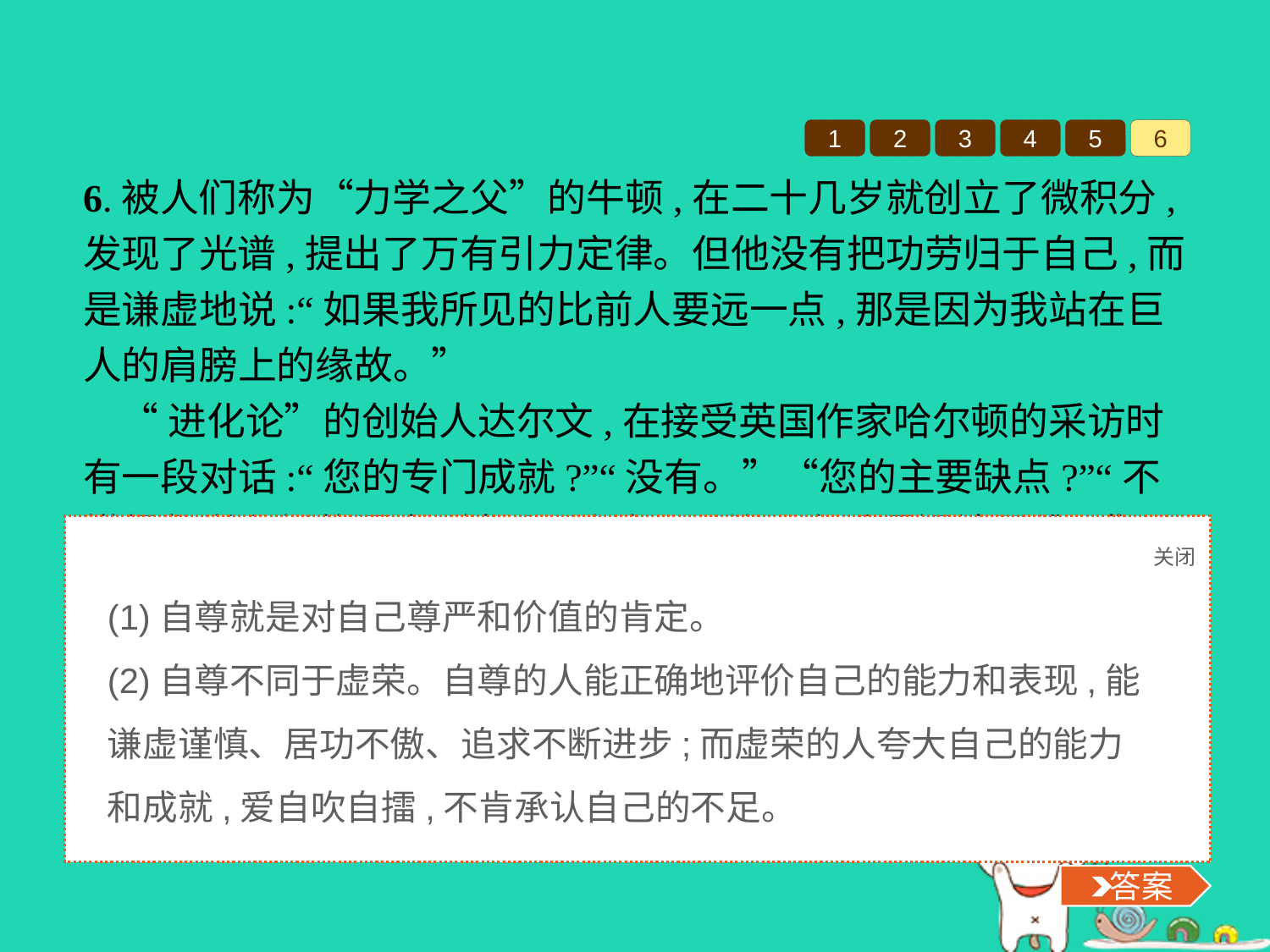

1
2
3
4
5
6
6.被人们称为“力学之父”的牛顿,在二十几岁就创立了微积分,发现了光谱,提出了万有引力定律。但他没有把功劳归于自己,而是谦虚地说:“如果我所见的比前人要远一点,那是因为我站在巨人的肩膀上的缘故。”
“进化论”的创始人达尔文,在接受英国作家哈尔顿的采访时有一段对话:“您的专门成就?”“没有。”“您的主要缺点?”“不懂得数学和新的语言,缺乏观察力,不善于合乎逻辑地思维。”“您的治学态度?”“很用功,但没有掌握学习的方法。”
请你思考:从自尊的角度,说说牛顿和达尔文的话给我们什么启示。

关闭
  答案

(1)自尊就是对自己尊严和价值的肯定。
(2)自尊不同于虚荣。自尊的人能正确地评价自己的能力和表现,能谦虚谨慎、居功不傲、追求不断进步;而虚荣的人夸大自己的能力和成就,爱自吹自擂,不肯承认自己的不足。
  答案